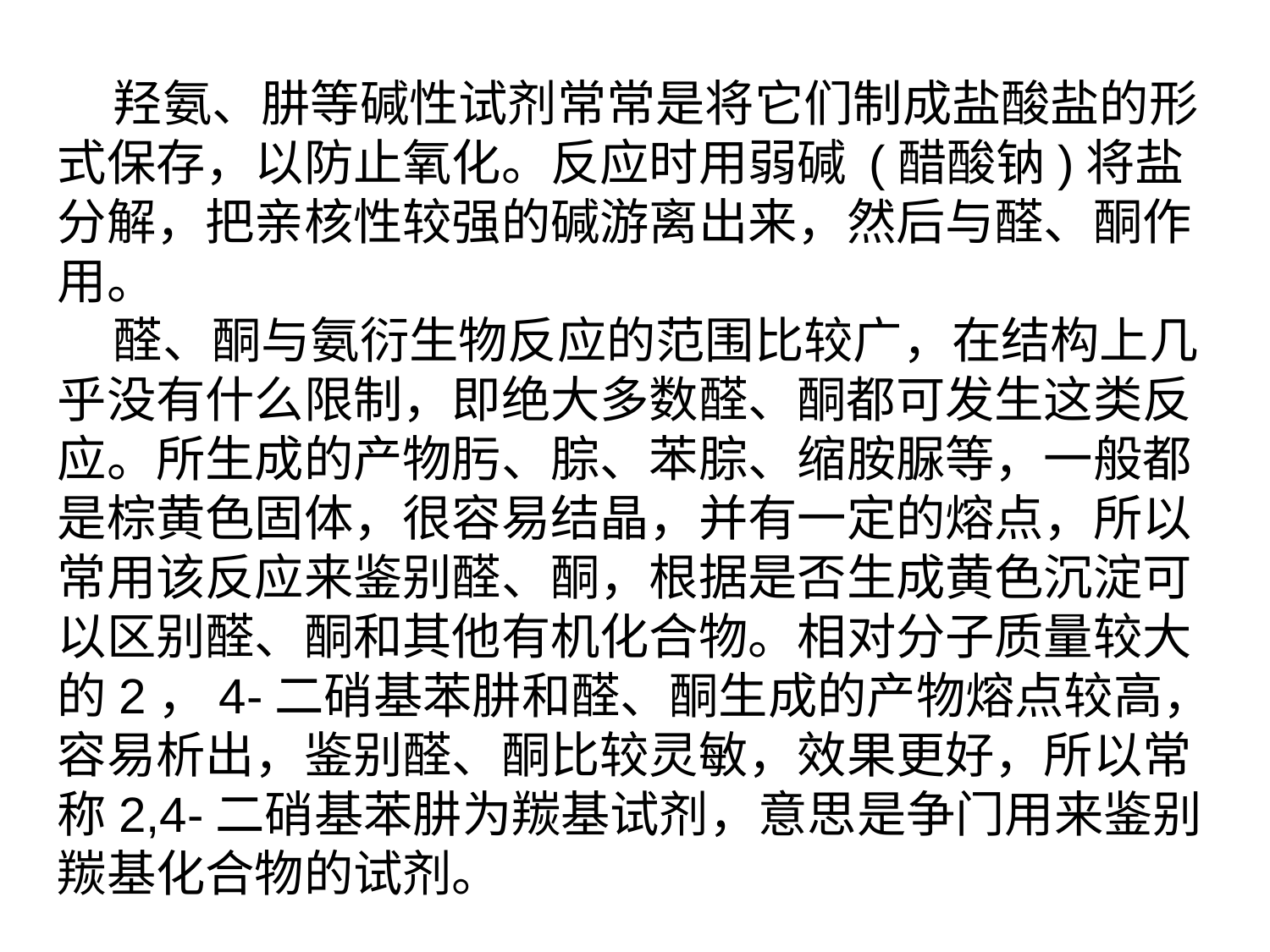

羟氨、肼等碱性试剂常常是将它们制成盐酸盐的形式保存，以防止氧化。反应时用弱碱 (醋酸钠)将盐分解，把亲核性较强的碱游离出来，然后与醛、酮作用。
    醛、酮与氨衍生物反应的范围比较广，在结构上几乎没有什么限制，即绝大多数醛、酮都可发生这类反应。所生成的产物肟、腙、苯腙、缩胺脲等，一般都是棕黄色固体，很容易结晶，并有一定的熔点，所以常用该反应来鉴别醛、酮，根据是否生成黄色沉淀可以区别醛、酮和其他有机化合物。相对分子质量较大的2，4-二硝基苯肼和醛、酮生成的产物熔点较高，容易析出，鉴别醛、酮比较灵敏，效果更好，所以常称2,4-二硝基苯肼为羰基试剂，意思是争门用来鉴别羰基化合物的试剂。